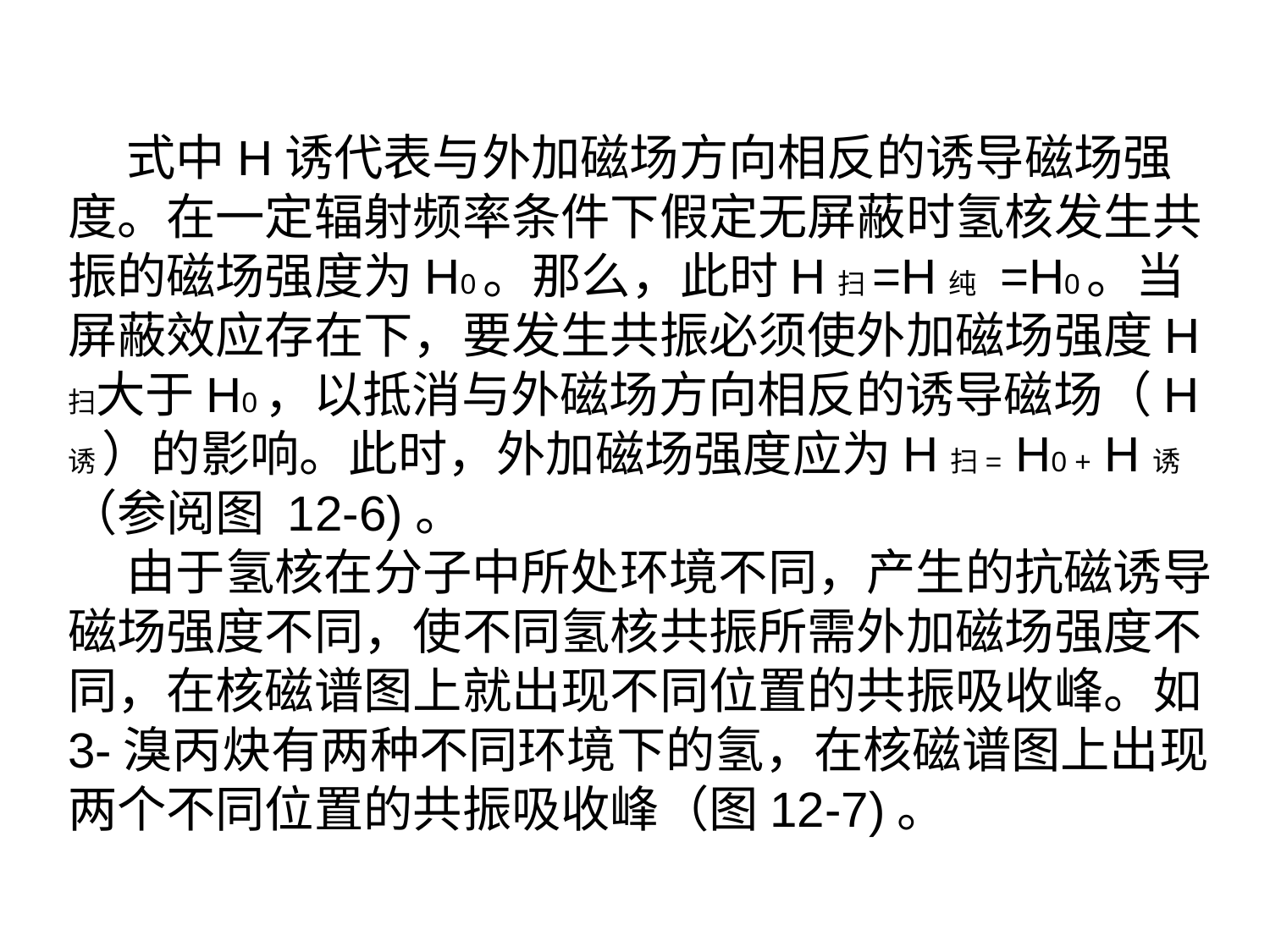

式中H诱代表与外加磁场方向相反的诱导磁场强度。在一定辐射频率条件下假定无屏蔽时氢核发生共振的磁场强度为H0。那么，此时H扫=H纯 =H0。当屏蔽效应存在下，要发生共振必须使外加磁场强度H扫大于H0，以抵消与外磁场方向相反的诱导磁场（H诱 ）的影响。此时，外加磁场强度应为H扫= H0 + H诱（参阅图 12-6)。
    由于氢核在分子中所处环境不同，产生的抗磁诱导磁场强度不同，使不同氢核共振所需外加磁场强度不同，在核磁谱图上就出现不同位置的共振吸收峰。如3-溴丙炔有两种不同环境下的氢，在核磁谱图上出现两个不同位置的共振吸收峰（图12-7)。